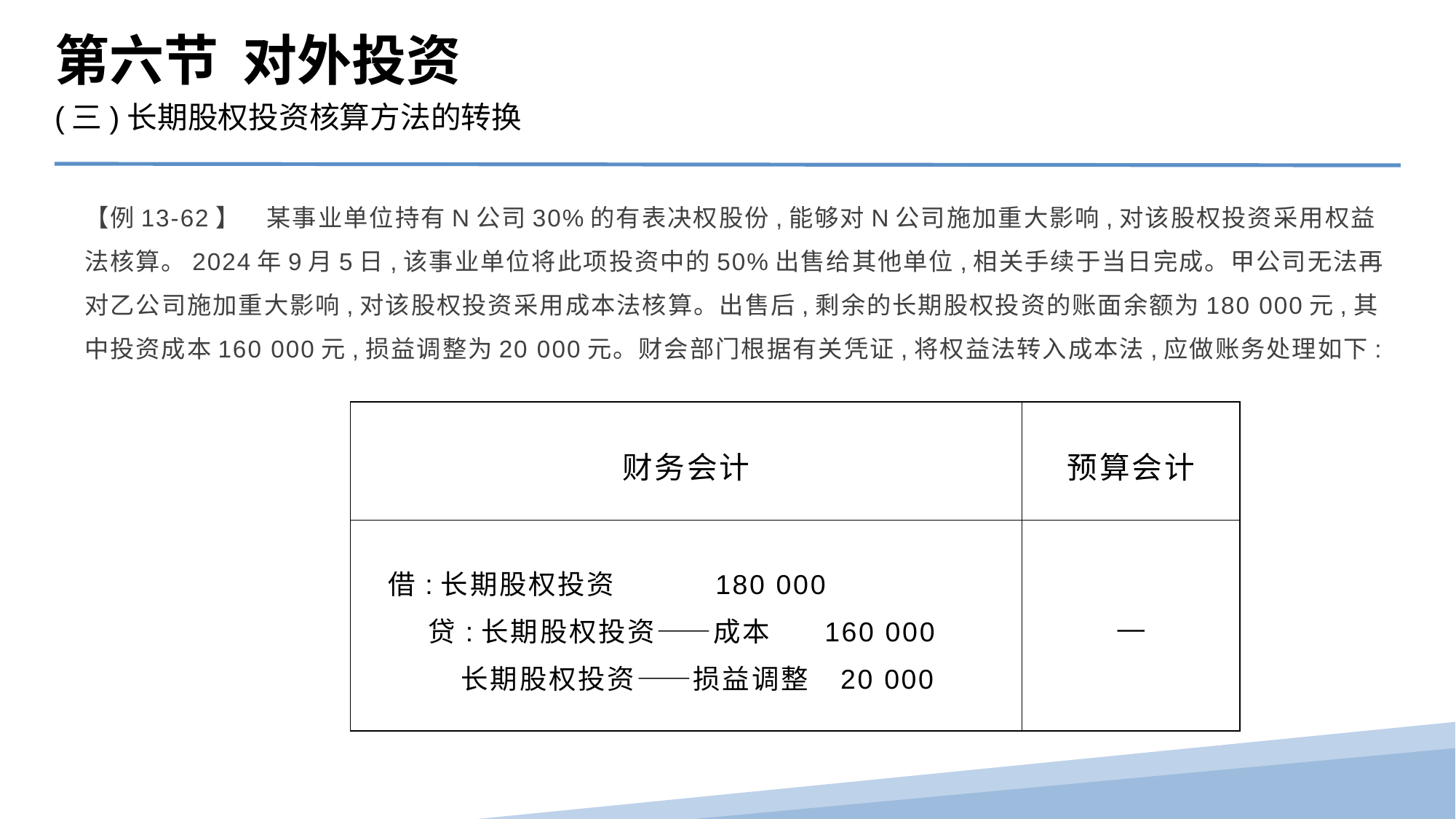

第六节  对外投资
(三)长期股权投资核算方法的转换
【例13-62】　某事业单位持有N公司30%的有表决权股份,能够对N公司施加重大影响,对该股权投资采用权益法核算。2024年9月5日,该事业单位将此项投资中的50%出售给其他单位,相关手续于当日完成。甲公司无法再对乙公司施加重大影响,对该股权投资采用成本法核算。出售后,剩余的长期股权投资的账面余额为180 000元,其中投资成本160 000元,损益调整为20 000元。财会部门根据有关凭证,将权益法转入成本法,应做账务处理如下:
| 财务会计 | 预算会计 |
| --- | --- |
| 借:长期股权投资 180 000 贷:长期股权投资——成本 160 000 长期股权投资——损益调整 20 000 | — |